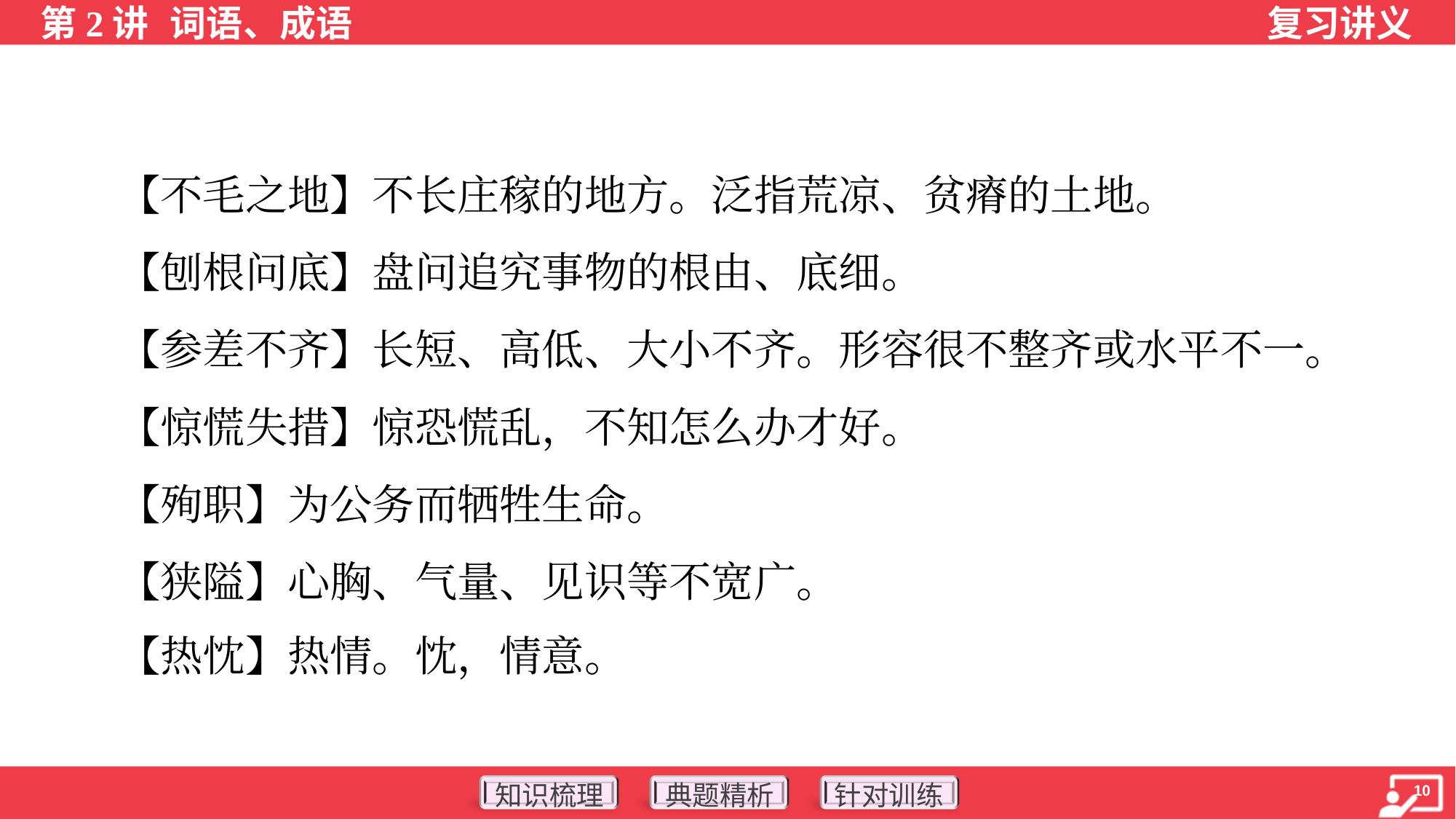

【不毛之地】不长庄稼的地方。泛指荒凉、贫瘠的土地。
    【刨根问底】盘问追究事物的根由、底细。
    【参差不齐】长短、高低、大小不齐。形容很不整齐或水平不一。
    【惊慌失措】惊恐慌乱，不知怎么办才好。
    【殉职】为公务而牺牲生命。
    【狭隘】心胸、气量、见识等不宽广。
    【热忱】热情。忱，情意。